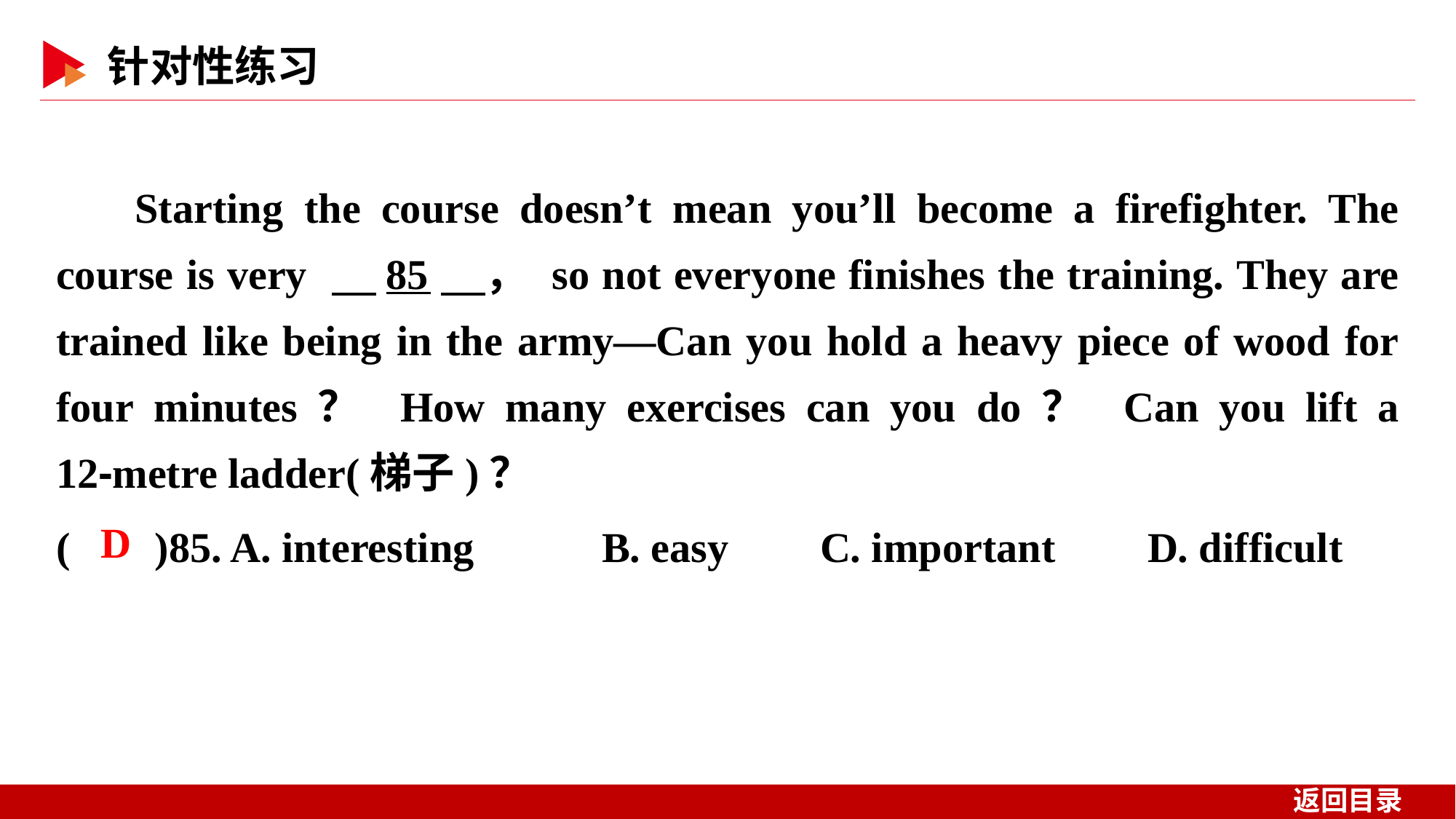

Starting the course doesn’t mean you’ll become a firefighter. The course is very 　85　， so not everyone finishes the training. They are trained like being in the army—Can you hold a heavy piece of wood for four minutes？ How many exercises can you do？ Can you lift a 12⁃metre ladder(梯子)？
(        )85. A. interesting  	B. easy	C. important     	D. difficult
   D